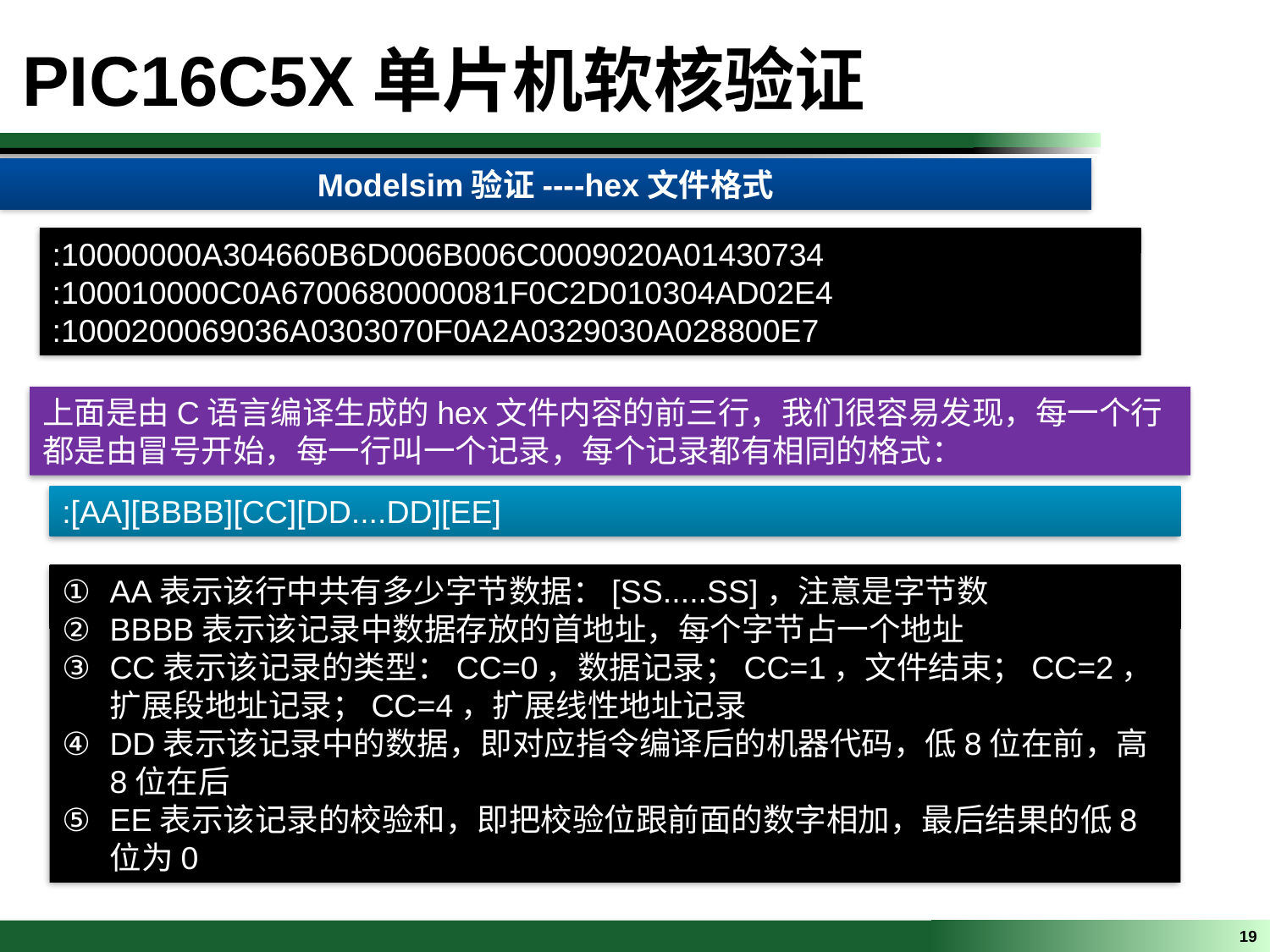

PIC16C5X单片机软核验证
Modelsim验证----hex文件格式
:10000000A304660B6D006B006C0009020A01430734
:100010000C0A6700680000081F0C2D010304AD02E4
:1000200069036A0303070F0A2A0329030A028800E7
上面是由C语言编译生成的hex文件内容的前三行，我们很容易发现，每一个行都是由冒号开始，每一行叫一个记录，每个记录都有相同的格式：
:[AA][BBBB][CC][DD....DD][EE]
AA表示该行中共有多少字节数据：[SS.....SS]，注意是字节数
BBBB表示该记录中数据存放的首地址，每个字节占一个地址
CC表示该记录的类型：CC=0，数据记录；CC=1，文件结束；CC=2，扩展段地址记录；CC=4，扩展线性地址记录
DD表示该记录中的数据，即对应指令编译后的机器代码，低8位在前，高8位在后
EE表示该记录的校验和，即把校验位跟前面的数字相加，最后结果的低8位为0
19